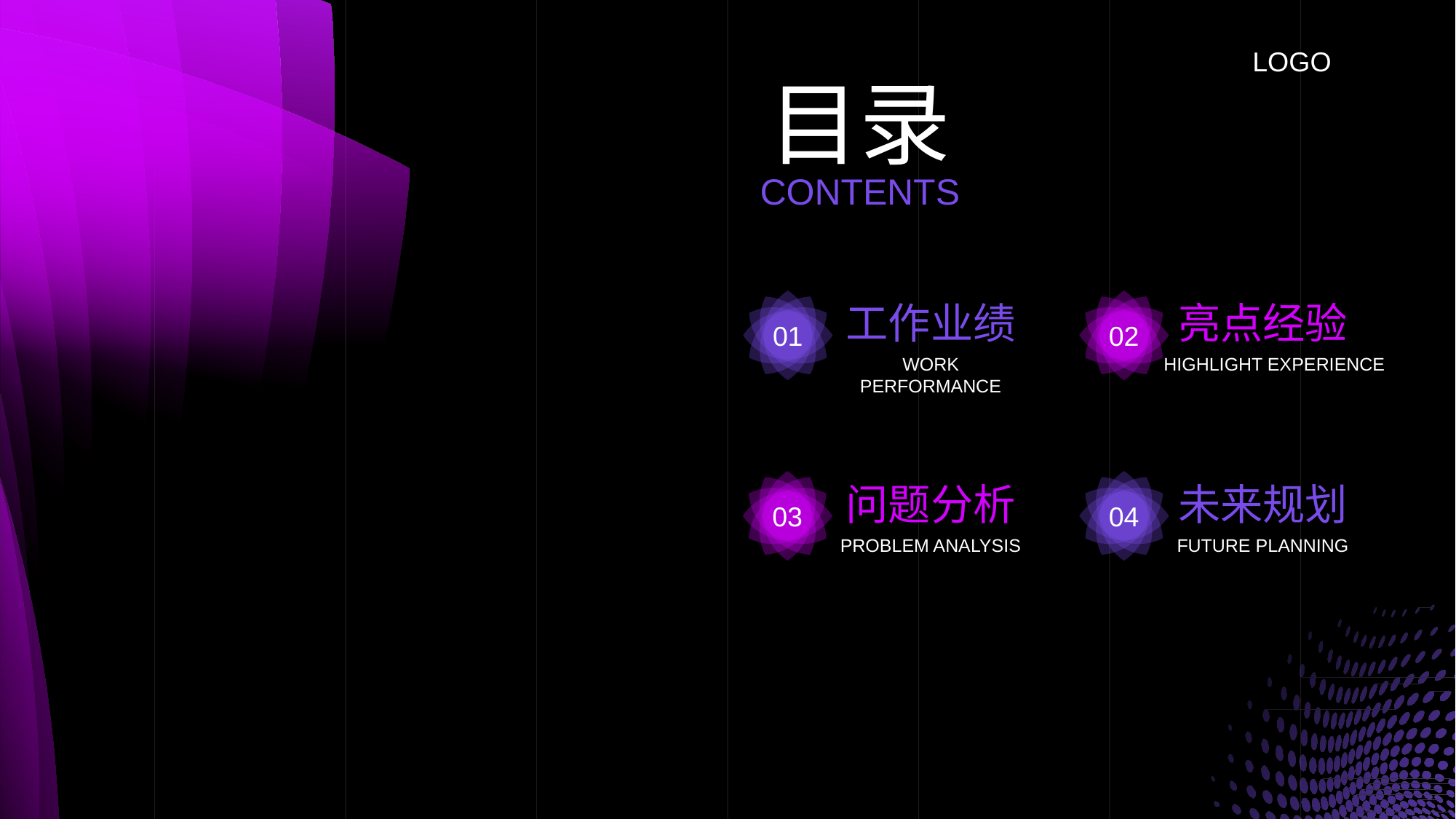

目录
CONTENTS

01

02
工作业绩
WORK PERFORMANCE

亮点经验
HIGHLIGHT EXPERIENCE

03

04
问题分析
PROBLEM ANALYSIS

未来规划
FUTURE PLANNING